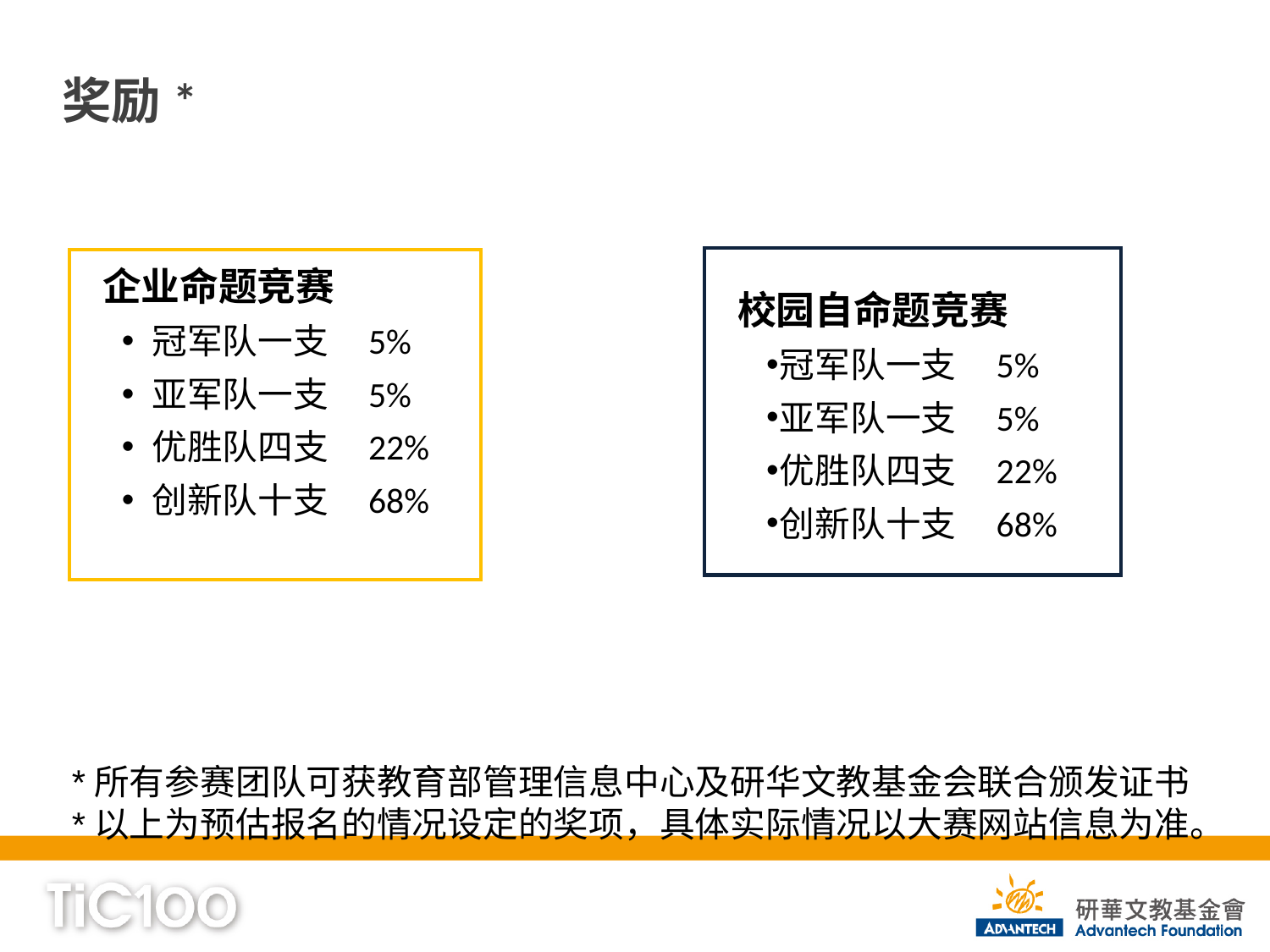

# 奖励*
企业命题竞赛
冠军队一支    5%
亚军队一支    5%
优胜队四支    22%
创新队十支    68%

校园自命题竞赛
冠军队一支    5%
亚军队一支    5%
优胜队四支    22%
创新队十支    68%
*所有参赛团队可获教育部管理信息中心及研华文教基金会联合颁发证书
*以上为预估报名的情况设定的奖项，具体实际情况以大赛网站信息为准。